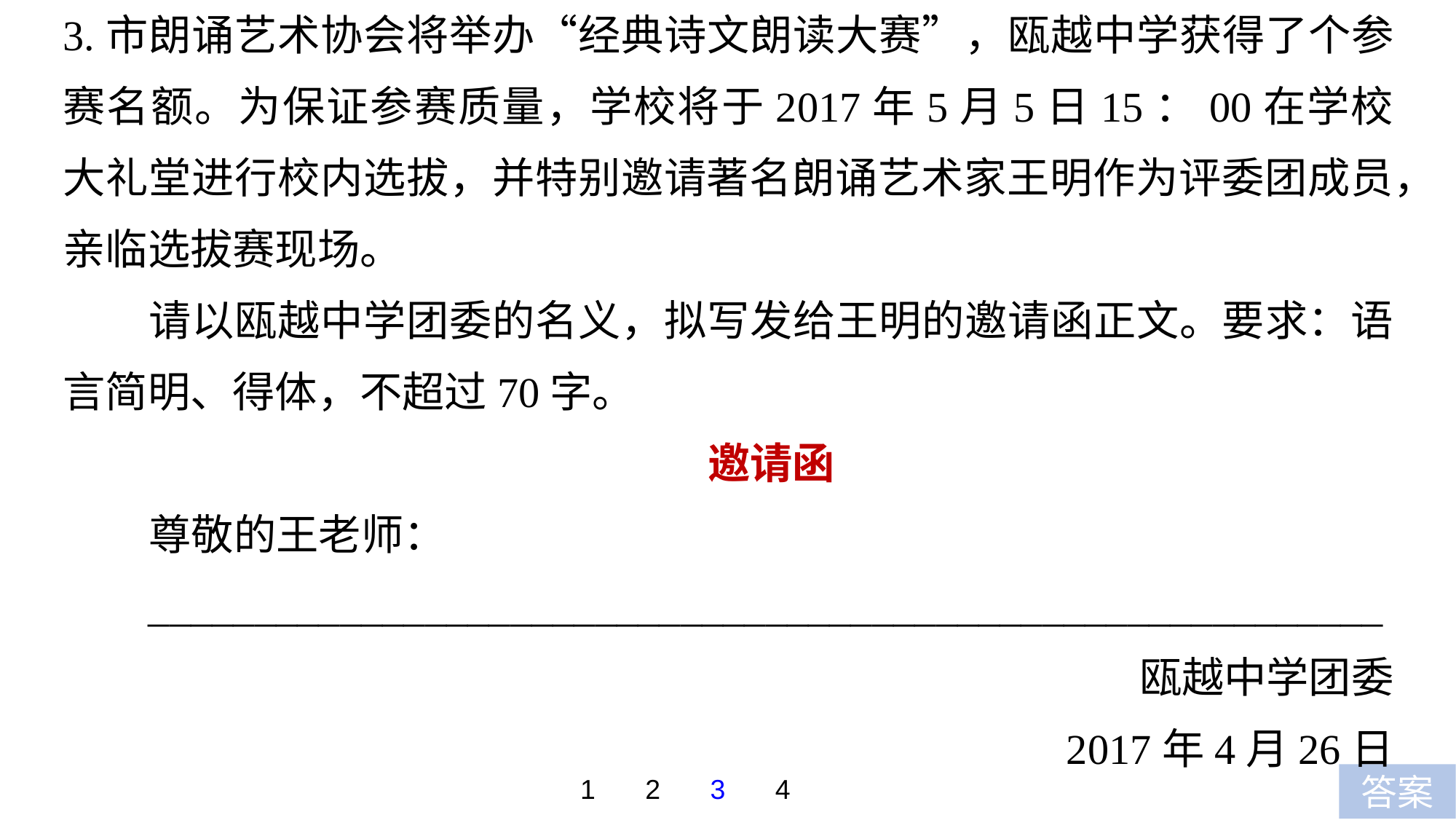

3.市朗诵艺术协会将举办“经典诗文朗读大赛”，瓯越中学获得了个参赛名额。为保证参赛质量，学校将于2017年5月5日15：00在学校大礼堂进行校内选拔，并特别邀请著名朗诵艺术家王明作为评委团成员，亲临选拔赛现场。
请以瓯越中学团委的名义，拟写发给王明的邀请函正文。要求：语言简明、得体，不超过70字。
邀请函
尊敬的王老师：
__________________________________________________________瓯越中学团委
2017年4月26日
1
2
3
4
答案